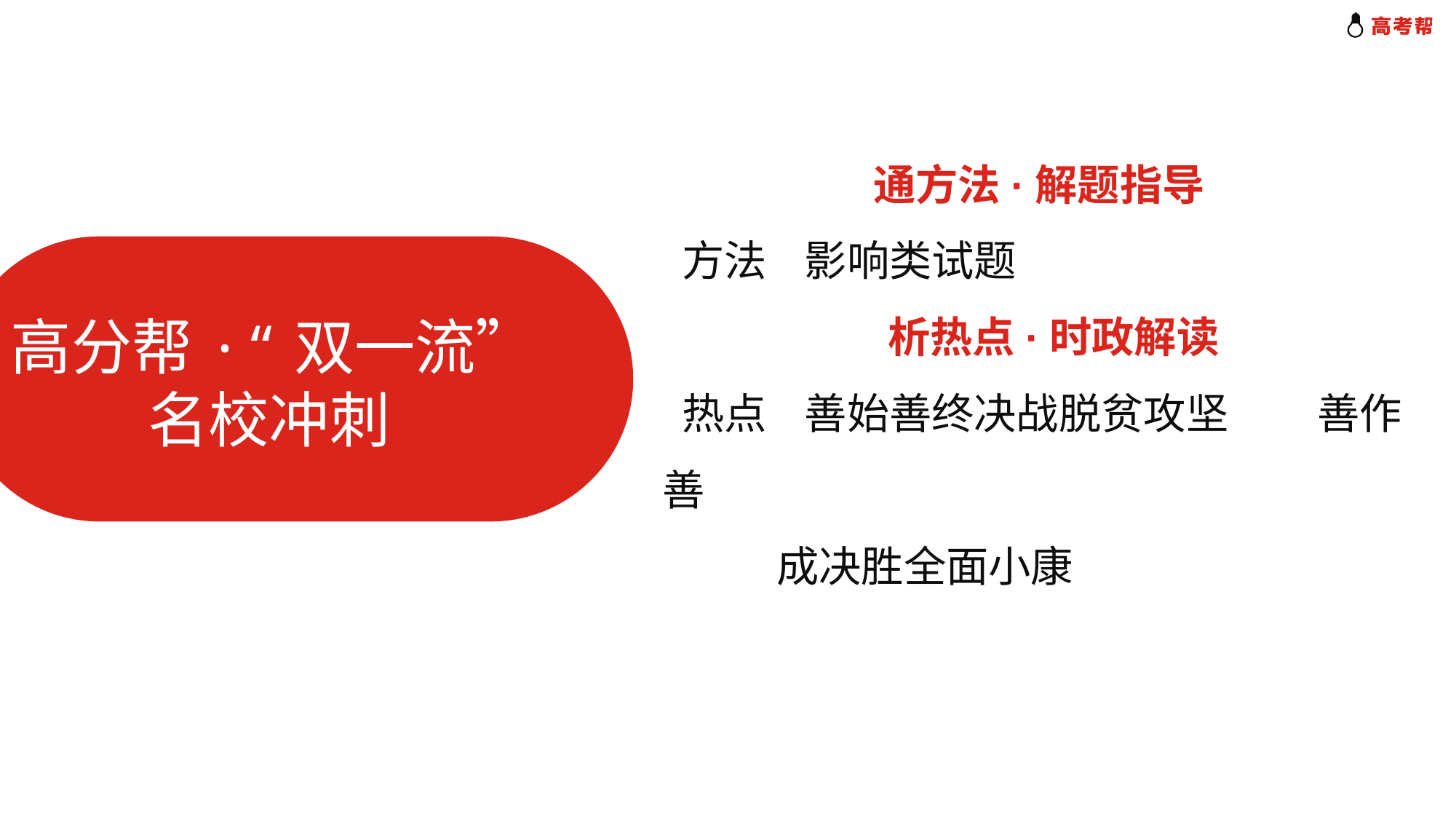

通方法·解题指导
 方法    影响类试题
  析热点·时政解读
 热点    善始善终决战脱贫攻坚	善作善
           成决胜全面小康
高分帮·“双一流”
         名校冲刺